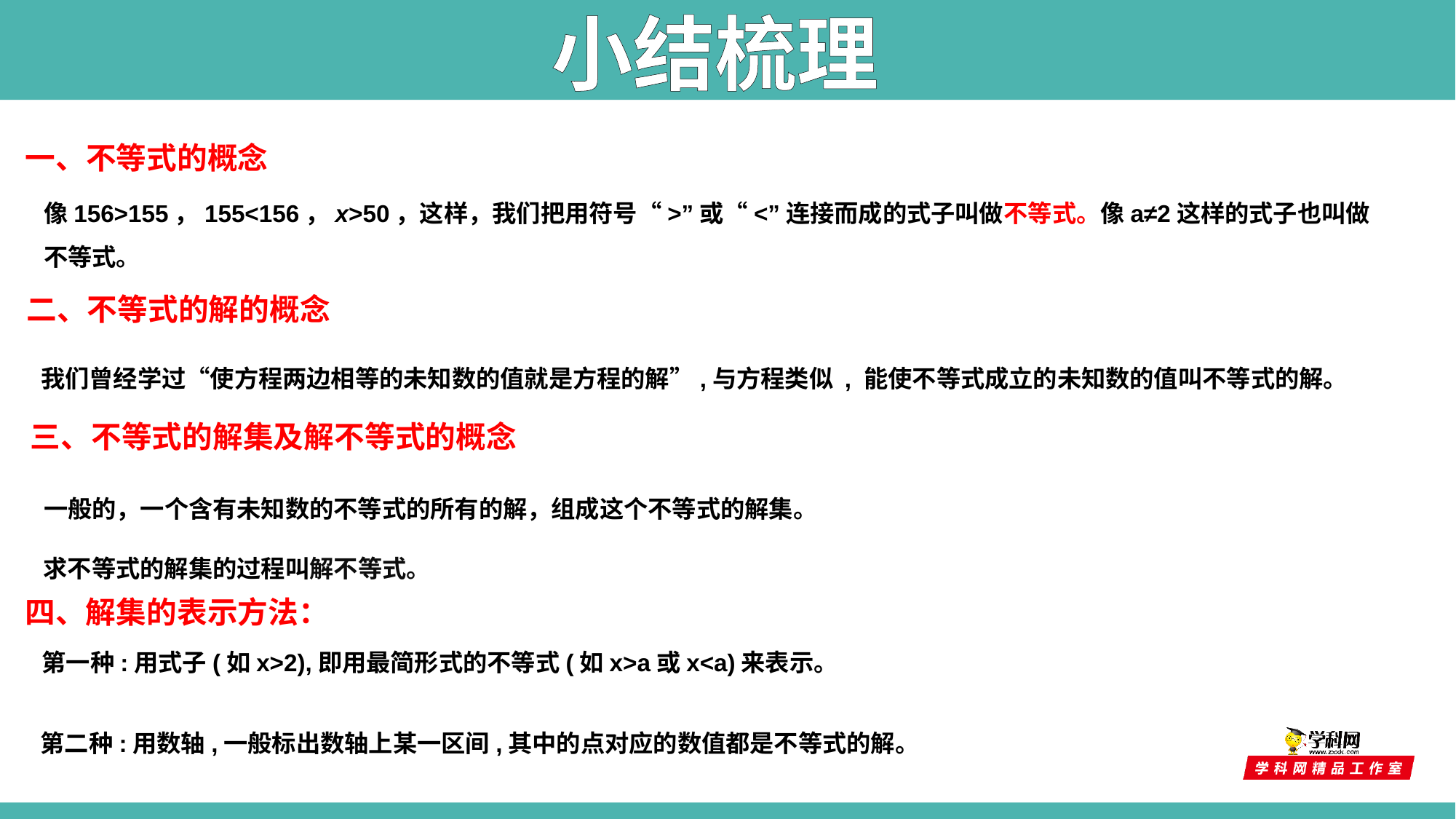

小结梳理
一、不等式的概念
像156>155，155<156，x>50，这样，我们把用符号“>”或“<”连接而成的式子叫做不等式。像a≠2这样的式子也叫做不等式。
二、不等式的解的概念
我们曾经学过“使方程两边相等的未知数的值就是方程的解”,与方程类似 , 能使不等式成立的未知数的值叫不等式的解。
三、不等式的解集及解不等式的概念
一般的，一个含有未知数的不等式的所有的解，组成这个不等式的解集。
求不等式的解集的过程叫解不等式。
四、解集的表示方法：
第一种:用式子(如x>2),即用最简形式的不等式(如x>a或x<a)来表示。
第二种:用数轴,一般标出数轴上某一区间,其中的点对应的数值都是不等式的解。